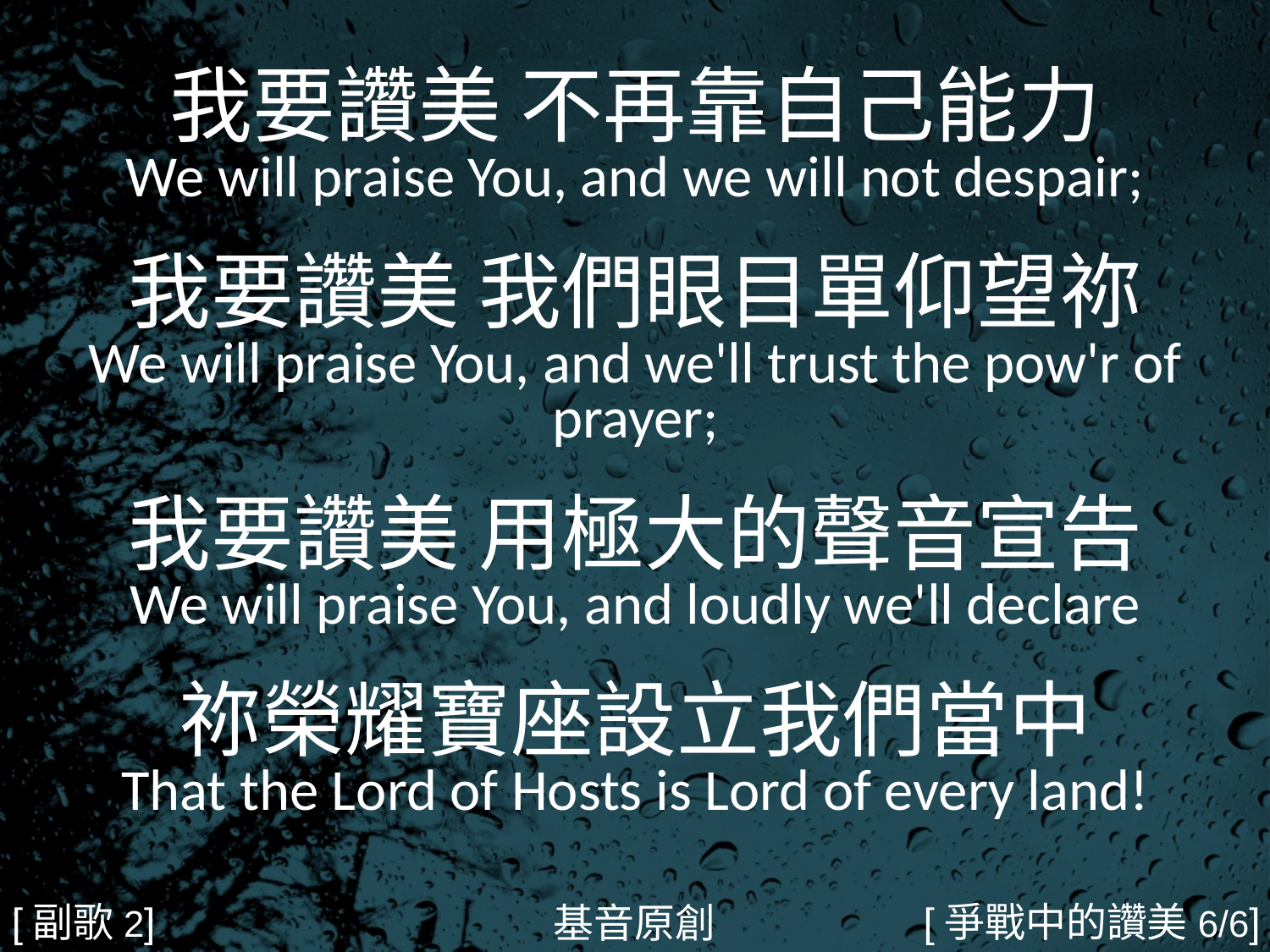

我要讚美 不再靠自己能力
We will praise You, and we will not despair;

我要讚美 我們眼目單仰望祢
We will praise You, and we'll trust the pow'r of prayer;

我要讚美 用極大的聲音宣告
We will praise You, and loudly we'll declare

祢榮耀寶座設立我們當中
That the Lord of Hosts is Lord of every land!
#

[副歌2]
[爭戰中的讚美6/6]
基音原創